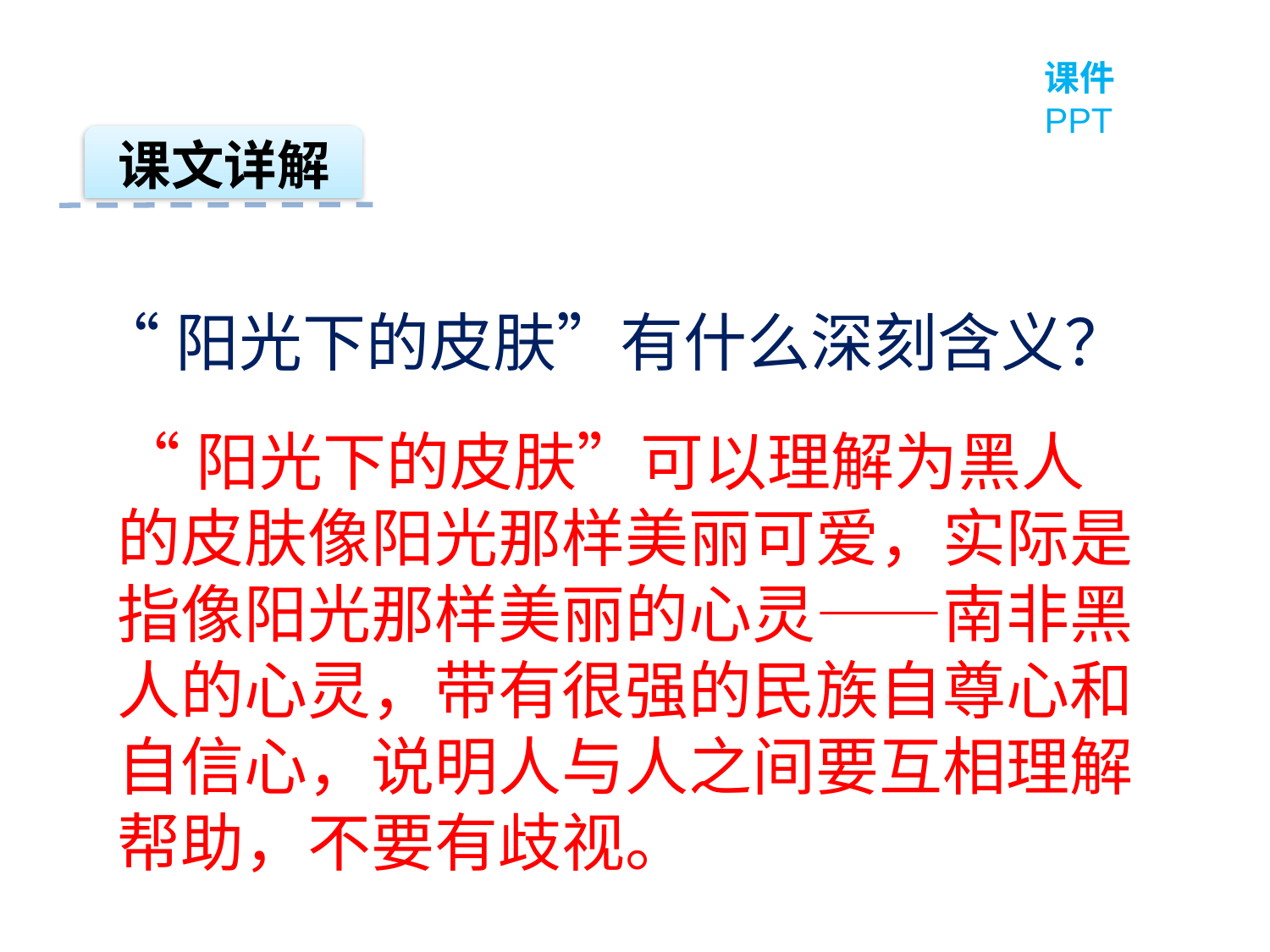

课件PPT
课文详解
“阳光下的皮肤”有什么深刻含义？
“阳光下的皮肤”可以理解为黑人的皮肤像阳光那样美丽可爱，实际是指像阳光那样美丽的心灵——南非黑人的心灵，带有很强的民族自尊心和自信心，说明人与人之间要互相理解帮助，不要有歧视。